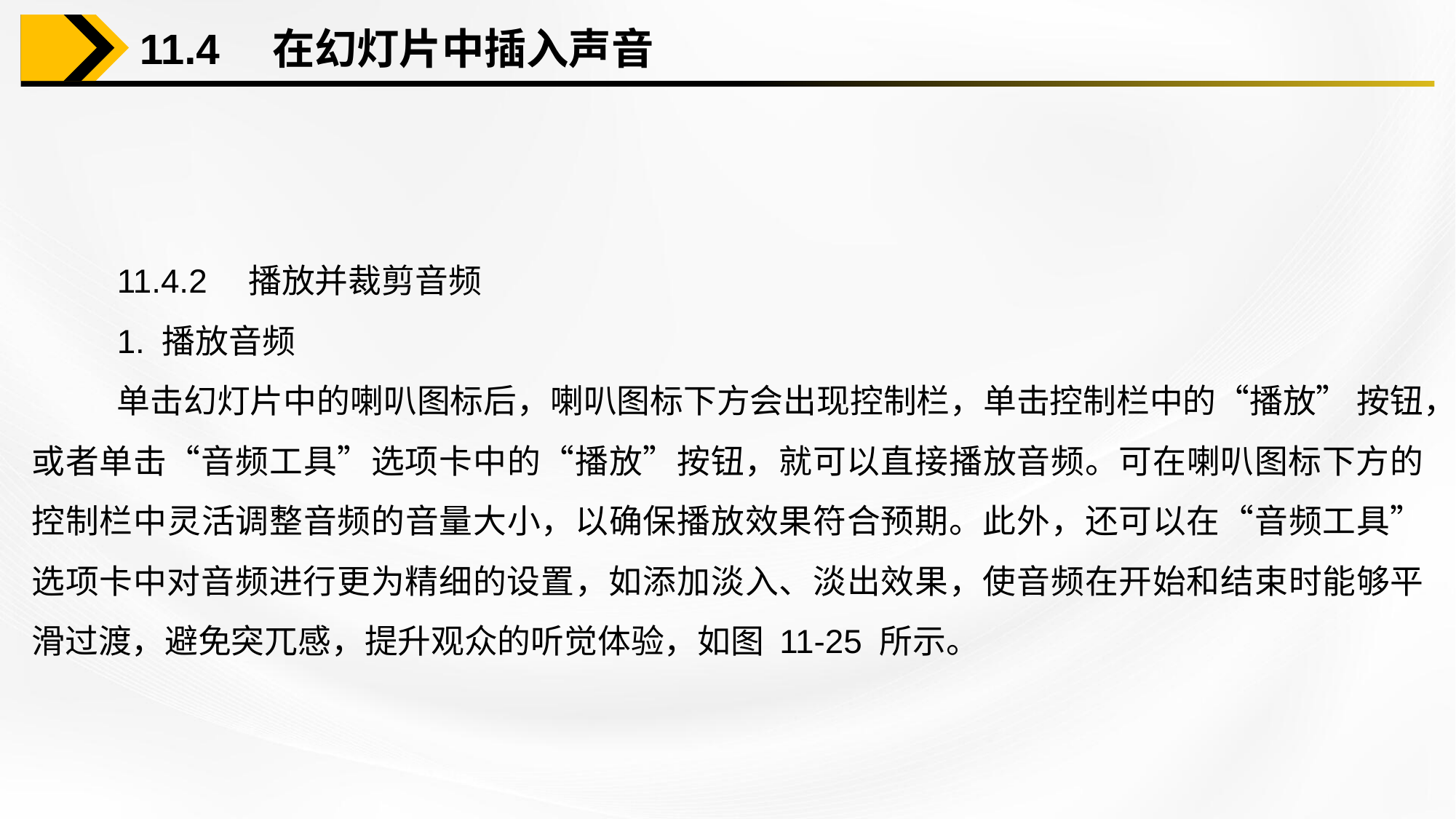

11.4　在幻灯片中插入声音
11.4.2　播放并裁剪音频
1. 播放音频
单击幻灯片中的喇叭图标后，喇叭图标下方会出现控制栏，单击控制栏中的“播放” 按钮，或者单击“音频工具”选项卡中的“播放”按钮，就可以直接播放音频。可在喇叭图标下方的控制栏中灵活调整音频的音量大小，以确保播放效果符合预期。此外，还可以在“音频工具”选项卡中对音频进行更为精细的设置，如添加淡入、淡出效果，使音频在开始和结束时能够平滑过渡，避免突兀感，提升观众的听觉体验，如图 11-25 所示。